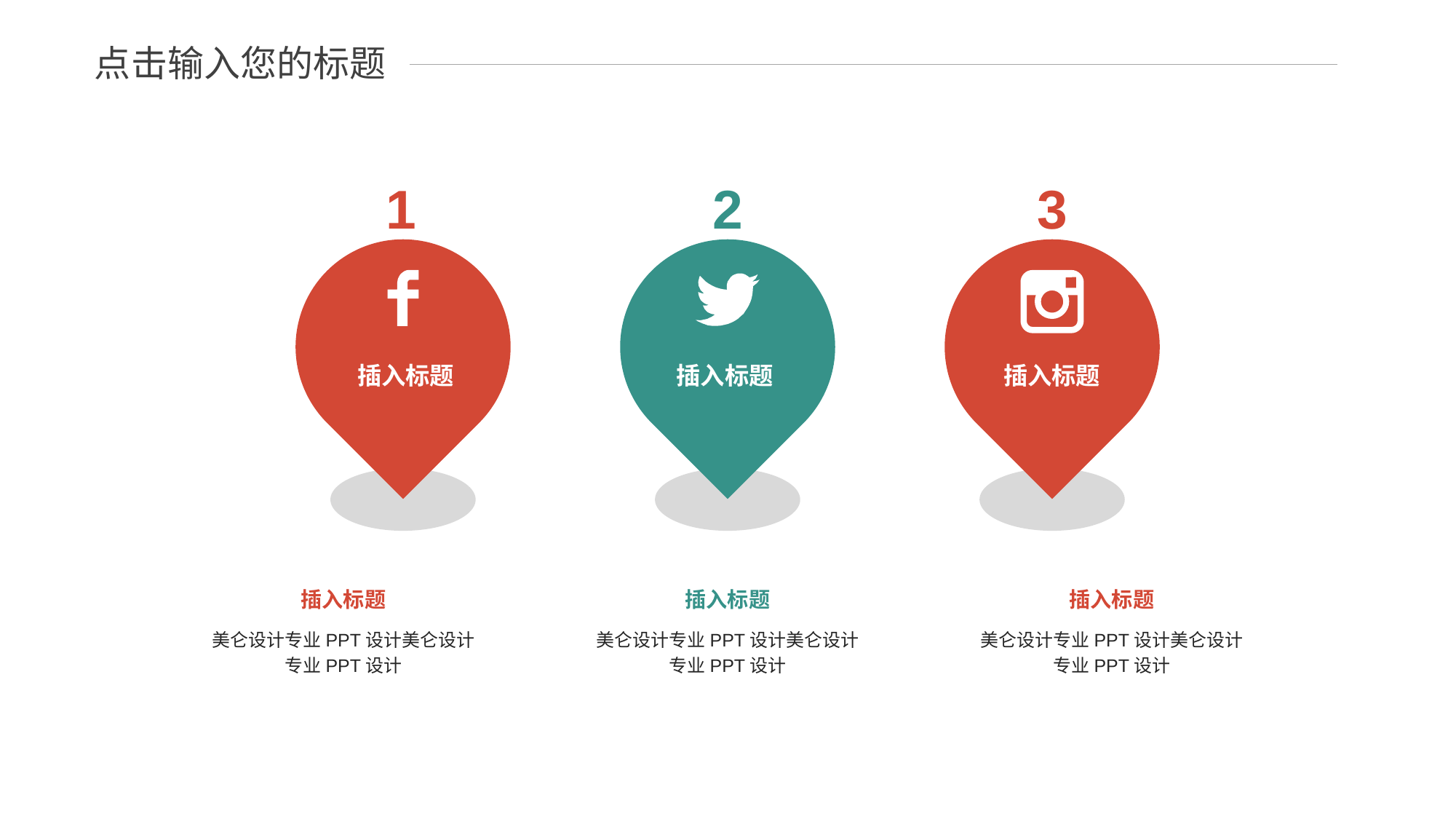

点击输入您的标题
1
2
3

插入标题
插入标题
插入标题

插入标题
美仑设计专业PPT设计美仑设计专业PPT设计
插入标题
美仑设计专业PPT设计美仑设计专业PPT设计
插入标题
美仑设计专业PPT设计美仑设计专业PPT设计